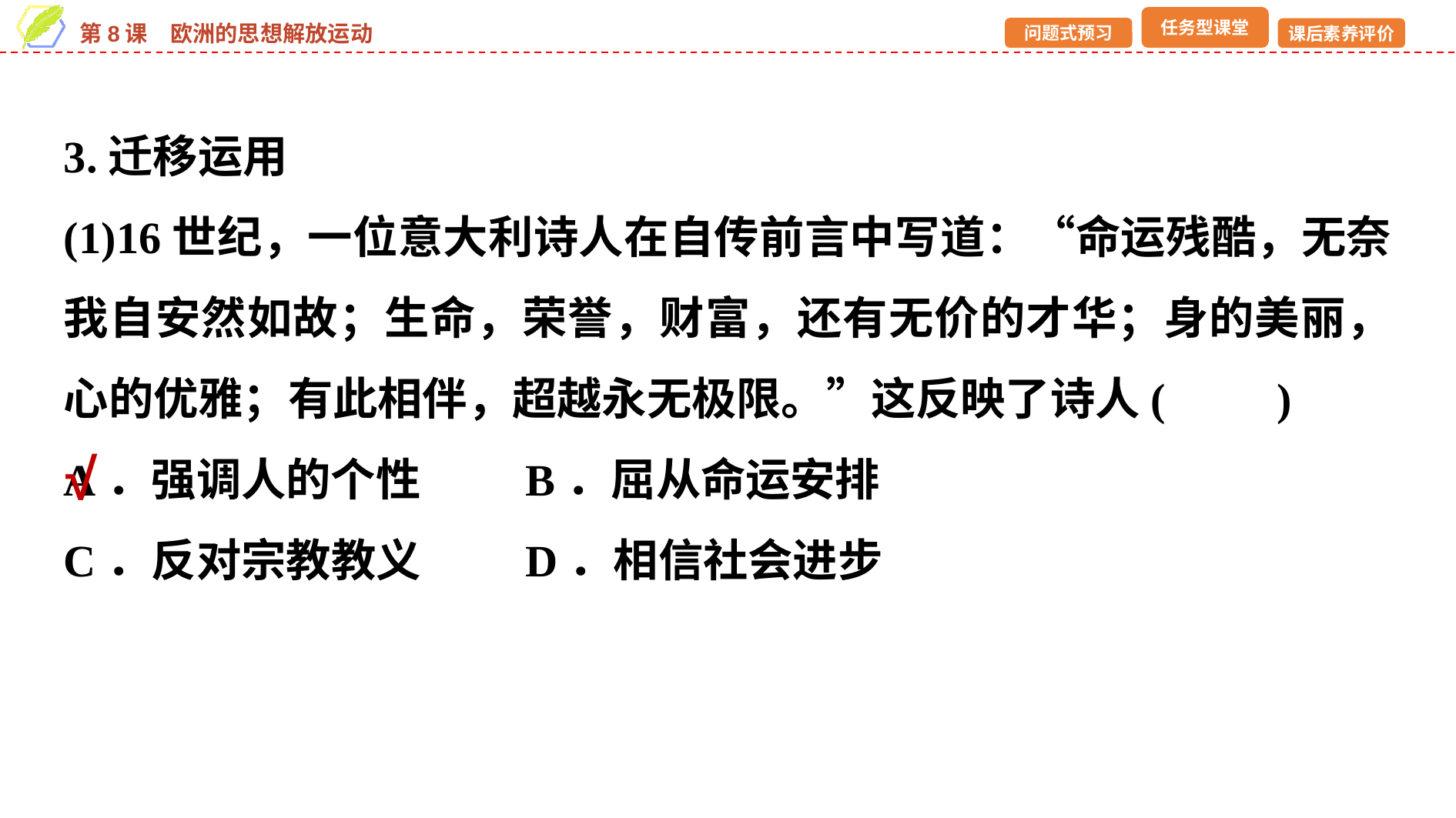

3.迁移运用
(1)16世纪，一位意大利诗人在自传前言中写道：“命运残酷，无奈我自安然如故；生命，荣誉，财富，还有无价的才华；身的美丽，心的优雅；有此相伴，超越永无极限。”这反映了诗人(　　)
A．强调人的个性    	B．屈从命运安排
C．反对宗教教义    	D．相信社会进步
√